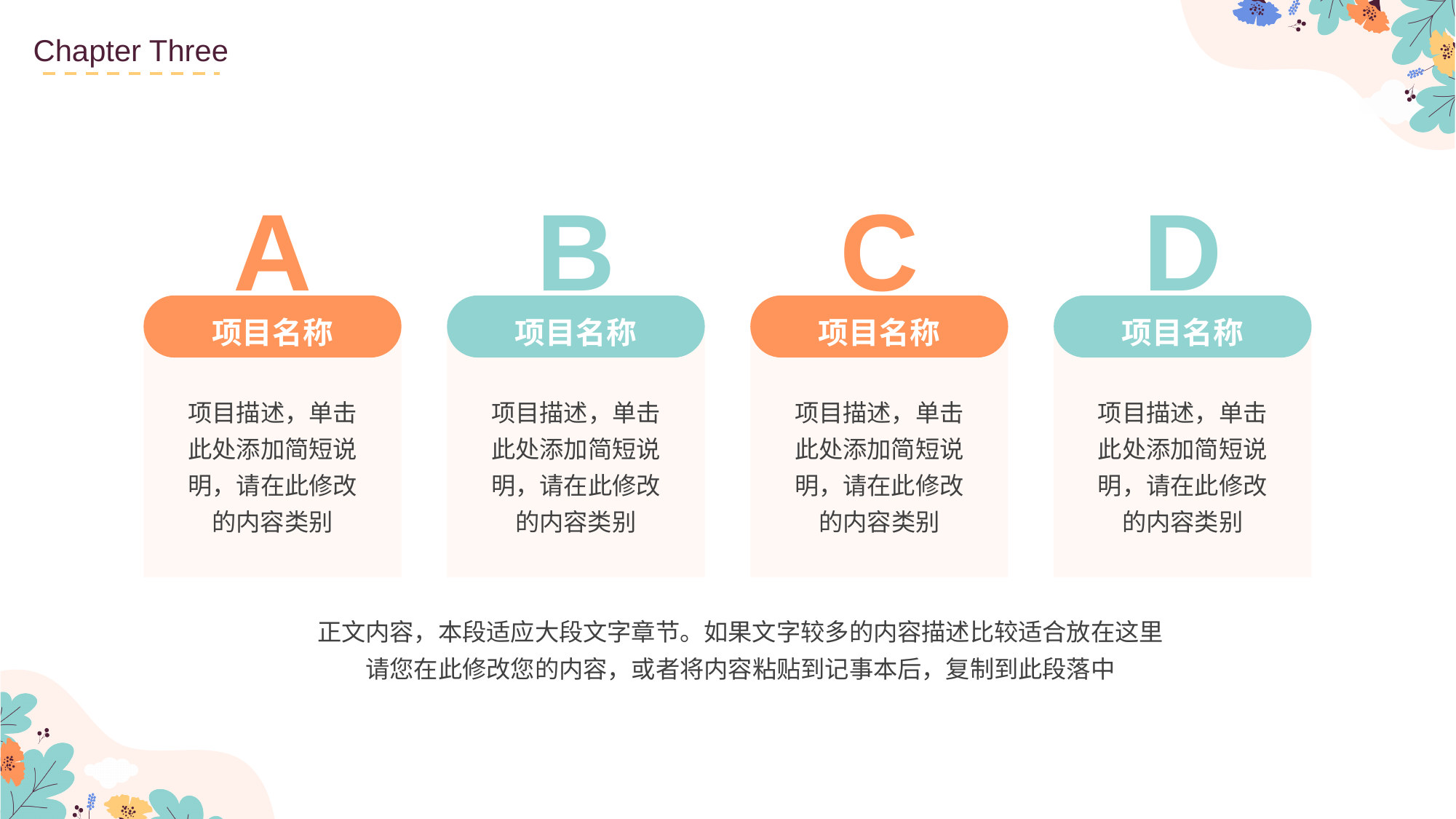

Chapter Three
A
项目名称

项目描述，单击此处添加简短说明，请在此修改的内容类别
B
项目名称

项目描述，单击此处添加简短说明，请在此修改的内容类别
C
项目名称

项目描述，单击此处添加简短说明，请在此修改的内容类别
D
项目名称

项目描述，单击此处添加简短说明，请在此修改的内容类别
正文内容，本段适应大段文字章节。如果文字较多的内容描述比较适合放在这里
请您在此修改您的内容，或者将内容粘贴到记事本后，复制到此段落中